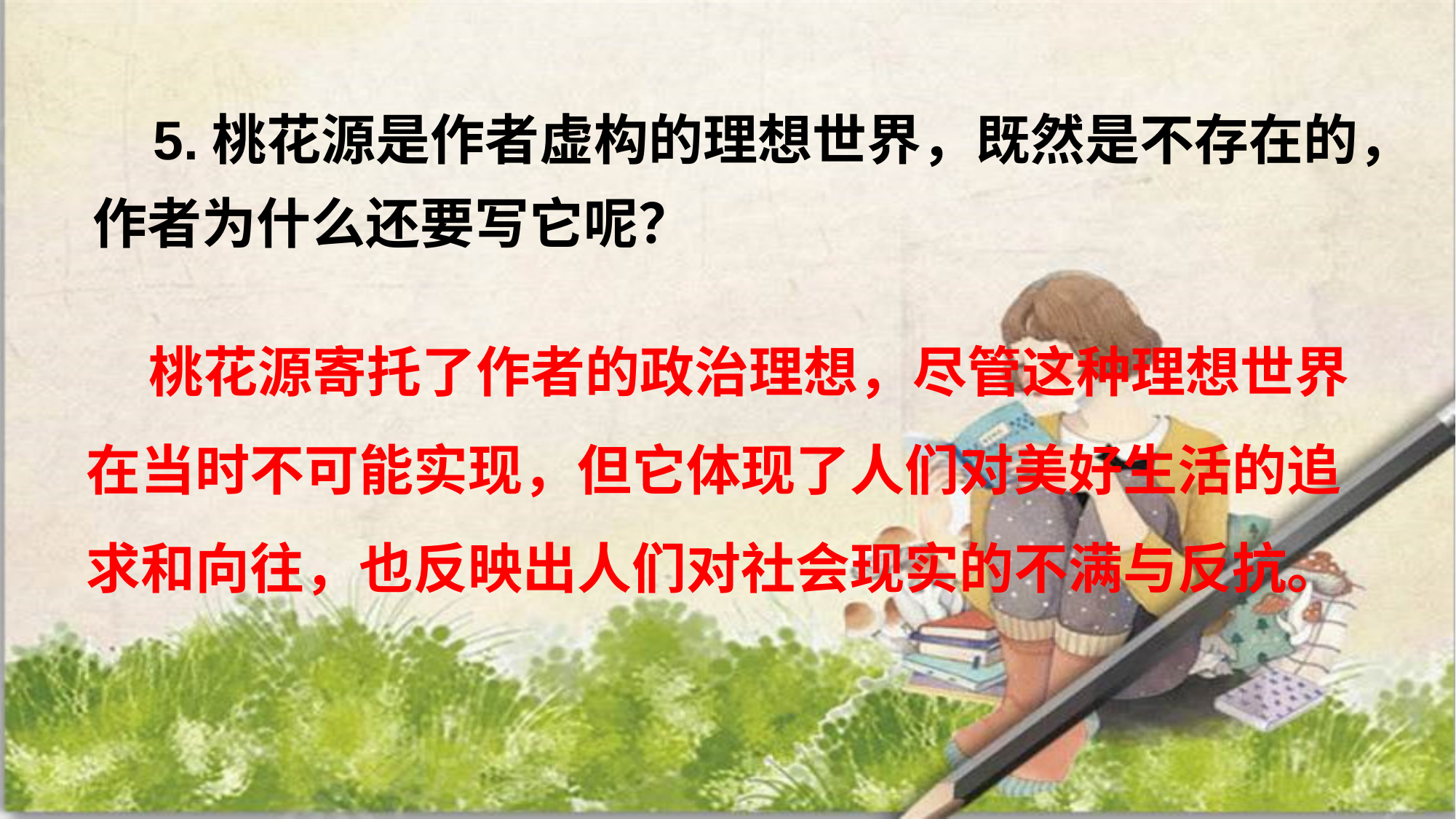

5.桃花源是作者虚构的理想世界，既然是不存在的，作者为什么还要写它呢？
    桃花源寄托了作者的政治理想，尽管这种理想世界在当时不可能实现，但它体现了人们对美好生活的追求和向往，也反映出人们对社会现实的不满与反抗。